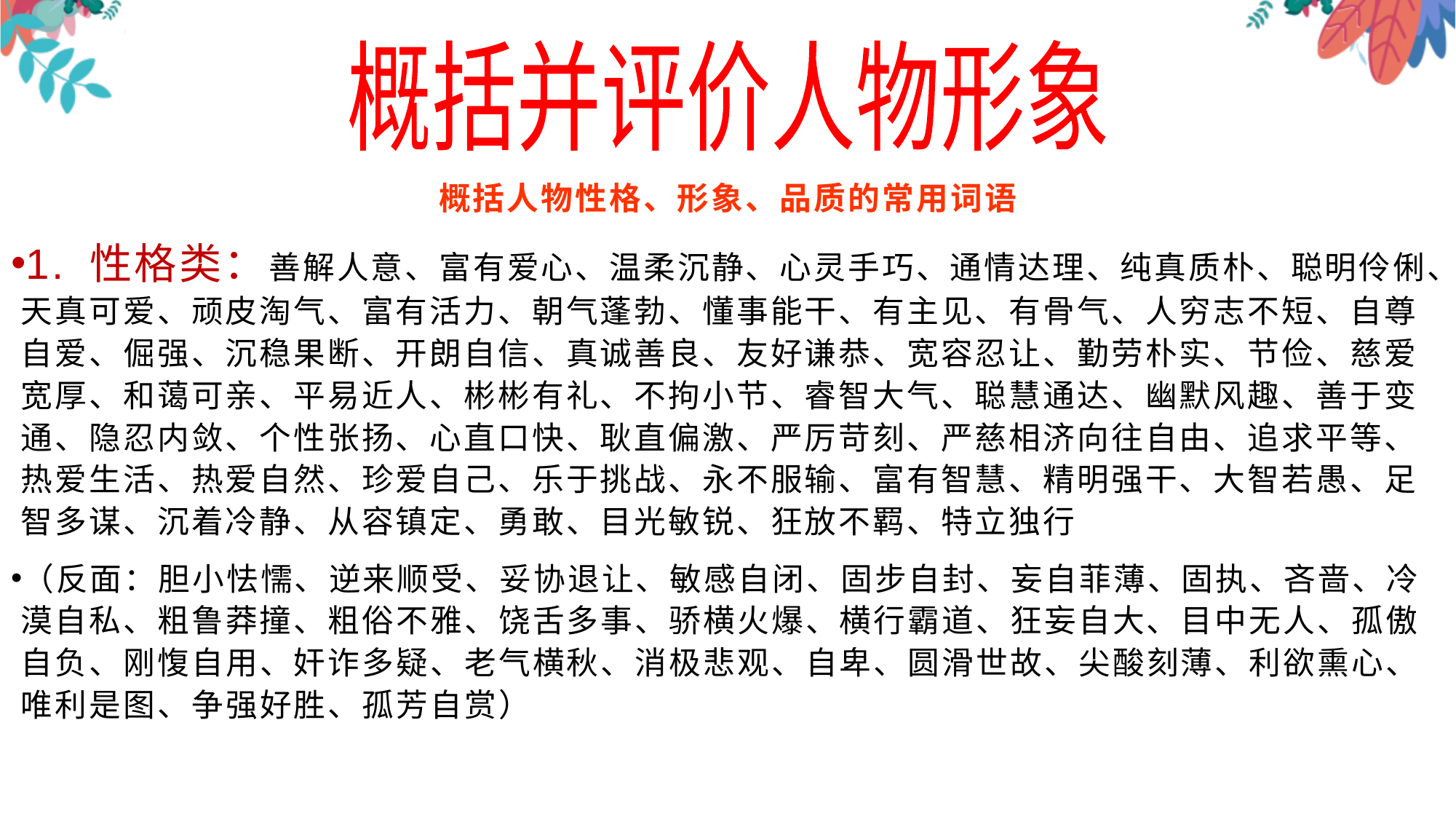

概括并评价人物形象
概括人物性格、形象、品质的常用词语
1. 性格类：善解人意、富有爱心、温柔沉静、心灵手巧、通情达理、纯真质朴、聪明伶俐、天真可爱、顽皮淘气、富有活力、朝气蓬勃、懂事能干、有主见、有骨气、人穷志不短、自尊自爱、倔强、沉稳果断、开朗自信、真诚善良、友好谦恭、宽容忍让、勤劳朴实、节俭、慈爱宽厚、和蔼可亲、平易近人、彬彬有礼、不拘小节、睿智大气、聪慧通达、幽默风趣、善于变通、隐忍内敛、个性张扬、心直口快、耿直偏激、严厉苛刻、严慈相济向往自由、追求平等、热爱生活、热爱自然、珍爱自己、乐于挑战、永不服输、富有智慧、精明强干、大智若愚、足智多谋、沉着冷静、从容镇定、勇敢、目光敏锐、狂放不羁、特立独行
（反面：胆小怯懦、逆来顺受、妥协退让、敏感自闭、固步自封、妄自菲薄、固执、吝啬、冷漠自私、粗鲁莽撞、粗俗不雅、饶舌多事、骄横火爆、横行霸道、狂妄自大、目中无人、孤傲自负、刚愎自用、奸诈多疑、老气横秋、消极悲观、自卑、圆滑世故、尖酸刻薄、利欲熏心、唯利是图、争强好胜、孤芳自赏）